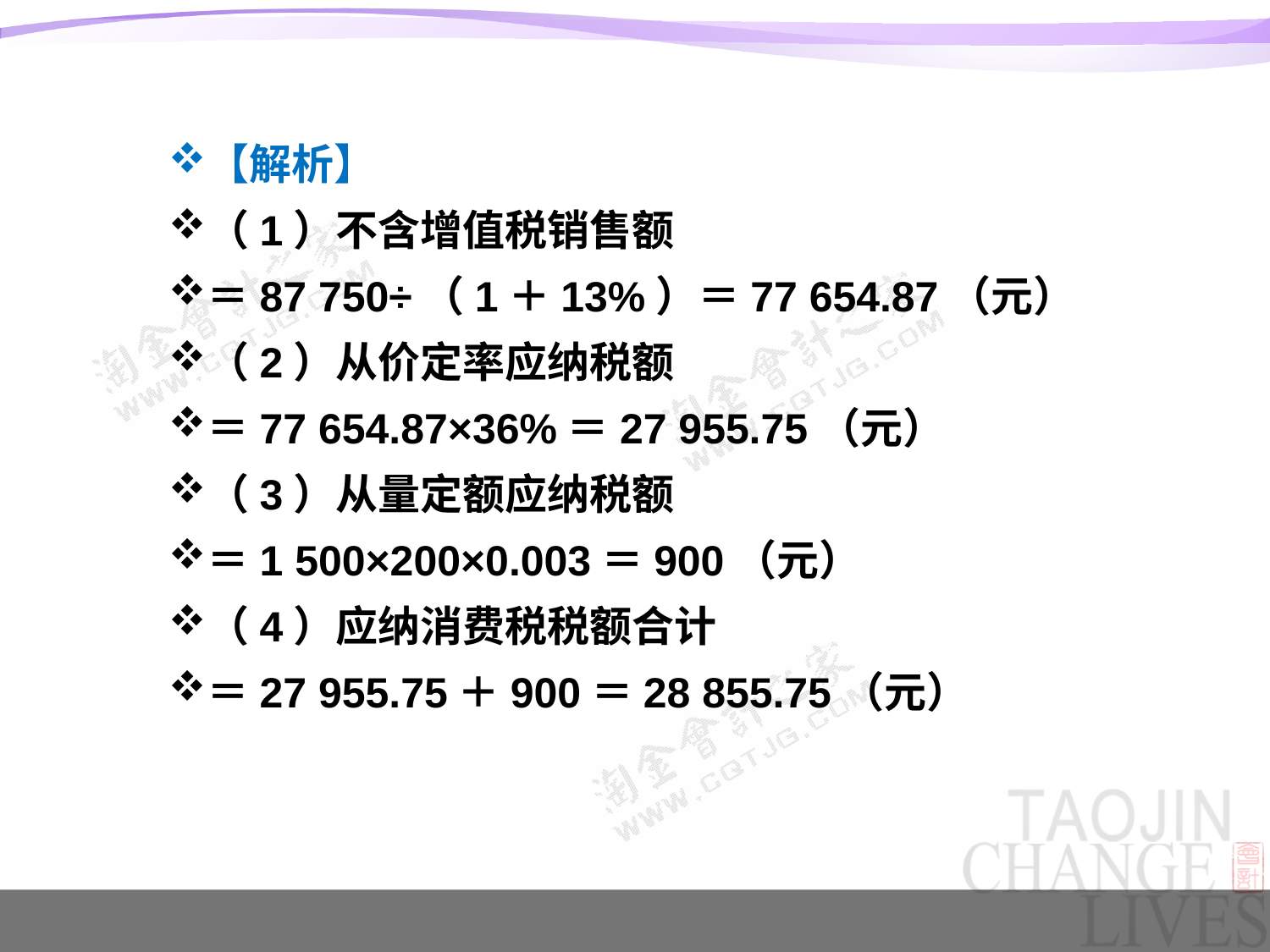

#
【解析】
（1）不含增值税销售额
＝87 750÷（1＋13%）＝77 654.87（元）
（2）从价定率应纳税额
＝77 654.87×36%＝27 955.75（元）
（3）从量定额应纳税额
＝1 500×200×0.003＝900（元）
（4）应纳消费税税额合计
＝27 955.75＋900＝28 855.75（元）